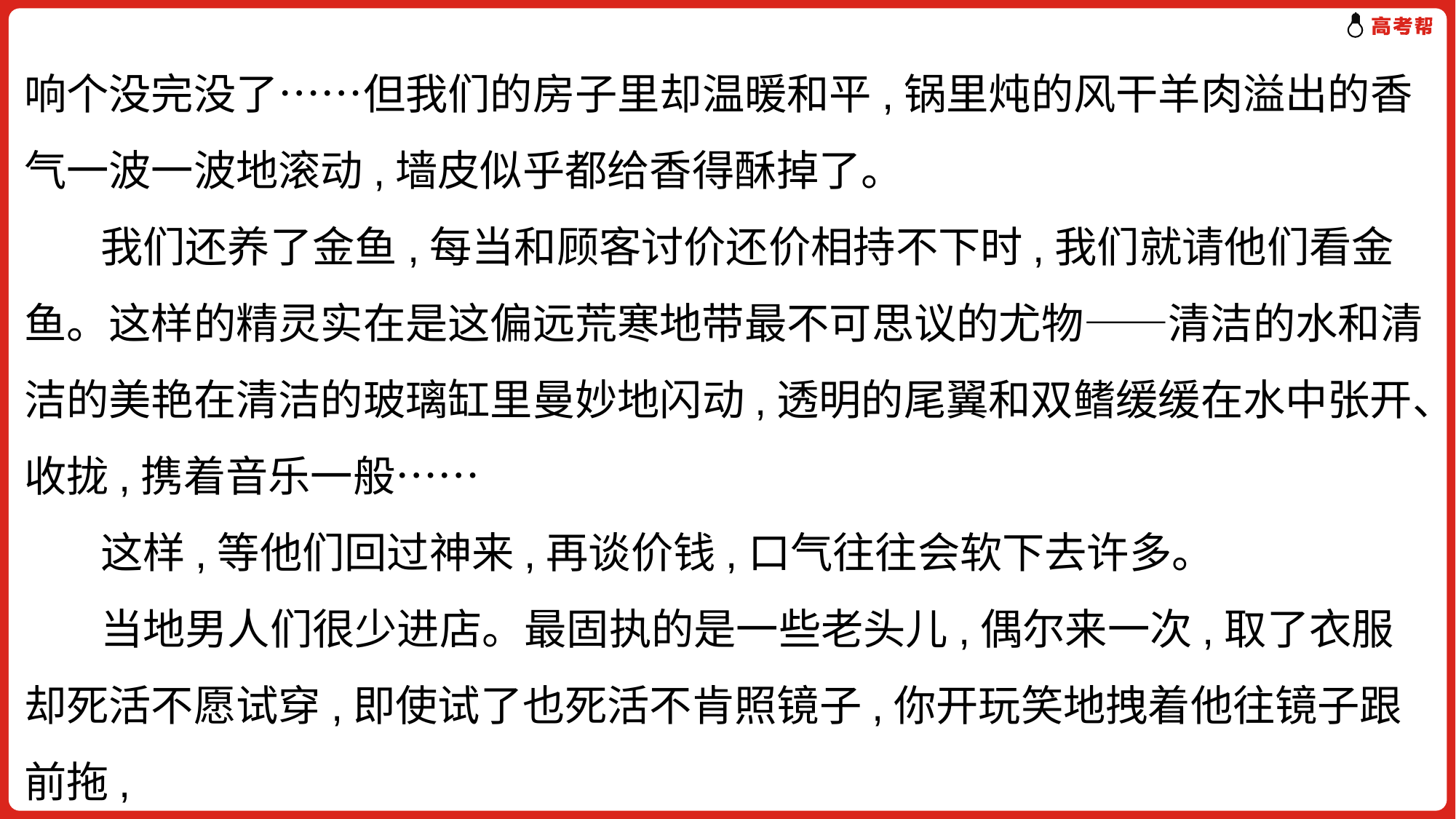

响个没完没了……但我们的房子里却温暖和平,锅里炖的风干羊肉溢出的香
气一波一波地滚动,墙皮似乎都给香得酥掉了。
       我们还养了金鱼,每当和顾客讨价还价相持不下时,我们就请他们看金鱼。这样的精灵实在是这偏远荒寒地带最不可思议的尤物——清洁的水和清洁的美艳在清洁的玻璃缸里曼妙地闪动,透明的尾翼和双鳍缓缓在水中张开、收拢,携着音乐一般……
       这样,等他们回过神来,再谈价钱,口气往往会软下去许多。
       当地男人们很少进店。最固执的是一些老头儿,偶尔来一次,取了衣服却死活不愿试穿,即使试了也死活不肯照镜子,你开玩笑地拽着他往镜子跟前拖,